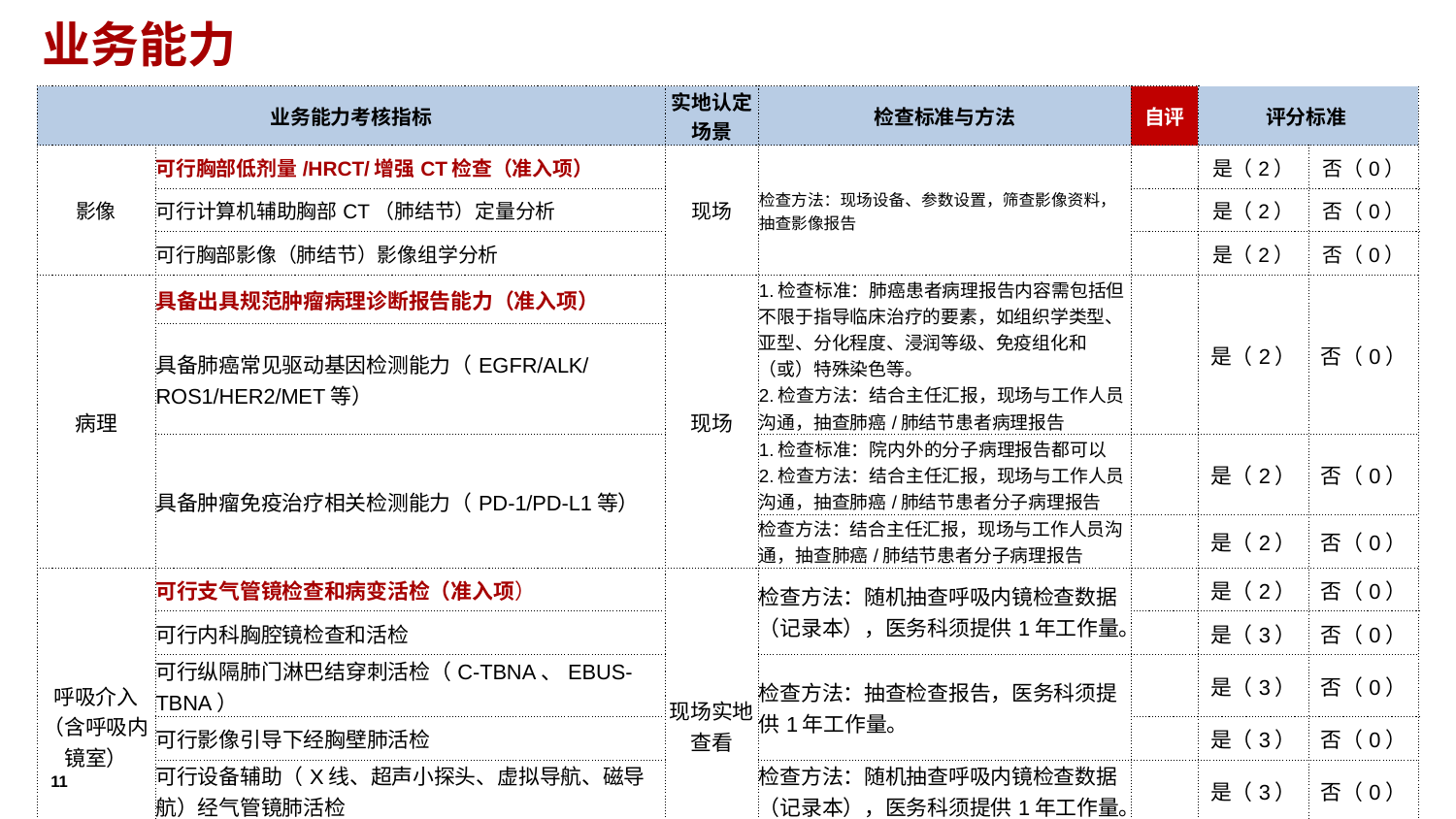

业务能力
| 业务能力考核指标 |  | 实地认定场景 | 检查标准与方法 | 自评 | 评分标准 |  |
| --- | --- | --- | --- | --- | --- | --- |
| 影像 | 可行胸部低剂量/HRCT/增强CT检查（准入项） | 现场 | 检查方法：现场设备、参数设置，筛查影像资料，抽查影像报告 |  | 是（2） | 否（0） |
|  | 可行计算机辅助胸部CT（肺结节）定量分析 |  |  |  | 是（2） | 否（0） |
|  | 可行胸部影像（肺结节）影像组学分析 |  |  |  | 是（2） | 否（0） |
| 病理 | 具备出具规范肿瘤病理诊断报告能力（准入项） | 现场 | 1.检查标准：肺癌患者病理报告内容需包括但不限于指导临床治疗的要素，如组织学类型、亚型、分化程度、浸润等级、免疫组化和（或）特殊染色等。 2.检查方法：结合主任汇报，现场与工作人员沟通，抽查肺癌/肺结节患者病理报告 |  | 是（2） | 否（0） |
|  | 具备肺癌常见驱动基因检测能力（EGFR/ALK/ROS1/HER2/MET等） |  |  |  |  |  |
|  | 具备肿瘤免疫治疗相关检测能力（PD-1/PD-L1等） |  | 1.检查标准：院内外的分子病理报告都可以 2.检查方法：结合主任汇报，现场与工作人员沟通，抽查肺癌/肺结节患者分子病理报告 |  | 是（2） | 否（0） |
|  | 具备肿瘤免疫治疗相关检测能力（PD-1/PD-L1等） |  | 检查方法：结合主任汇报，现场与工作人员沟通，抽查肺癌/肺结节患者分子病理报告 |  | 是（2） | 否（0） |
| 呼吸介入 （含呼吸内镜室） | 可行支气管镜检查和病变活检（准入项） | 现场实地查看 | 检查方法：随机抽查呼吸内镜检查数据（记录本），医务科须提供1年工作量。 |  | 是（2） | 否（0） |
|  | 可行内科胸腔镜检查和活检 |  |  |  | 是（3） | 否（0） |
|  | 可行纵隔肺门淋巴结穿刺活检（C-TBNA、EBUS-TBNA） |  | 检查方法：抽查检查报告，医务科须提供1年工作量。 |  | 是（3） | 否（0） |
|  | 可行影像引导下经胸壁肺活检 |  |  |  | 是（3） | 否（0） |
|  | 可行设备辅助（X线、超声小探头、虚拟导航、磁导航）经气管镜肺活检 |  | 检查方法：随机抽查呼吸内镜检查数据（记录本），医务科须提供1年工作量。 |  | 是（3） | 否（0） |
|  | 有ROSE诊断人员，可行ROSE诊断 |  | 检查方法：现场提问，随机抽查诊断报告，医务科须提供1年工作量。 |  | 是（3） | 否（0） |
11